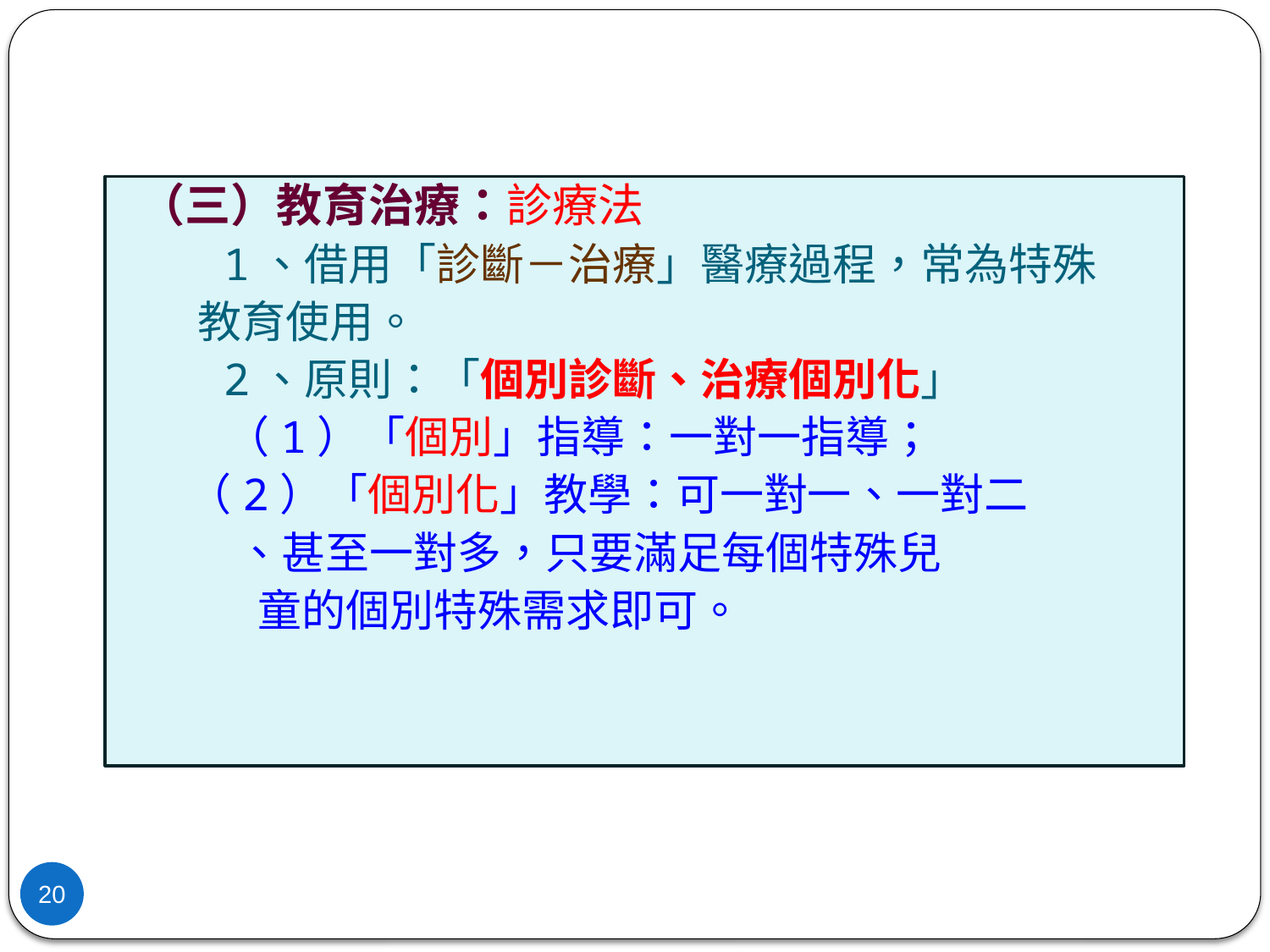

（三）教育治療：診療法
    1、借用「診斷－治療」醫療過程，常為特殊
       教育使用。
    2、原則：「個別診斷、治療個別化」
　　  （1）「個別」指導：一對一指導；
      （2）「個別化」教學：可一對一、一對二
           、甚至一對多，只要滿足每個特殊兒
             童的個別特殊需求即可。
20